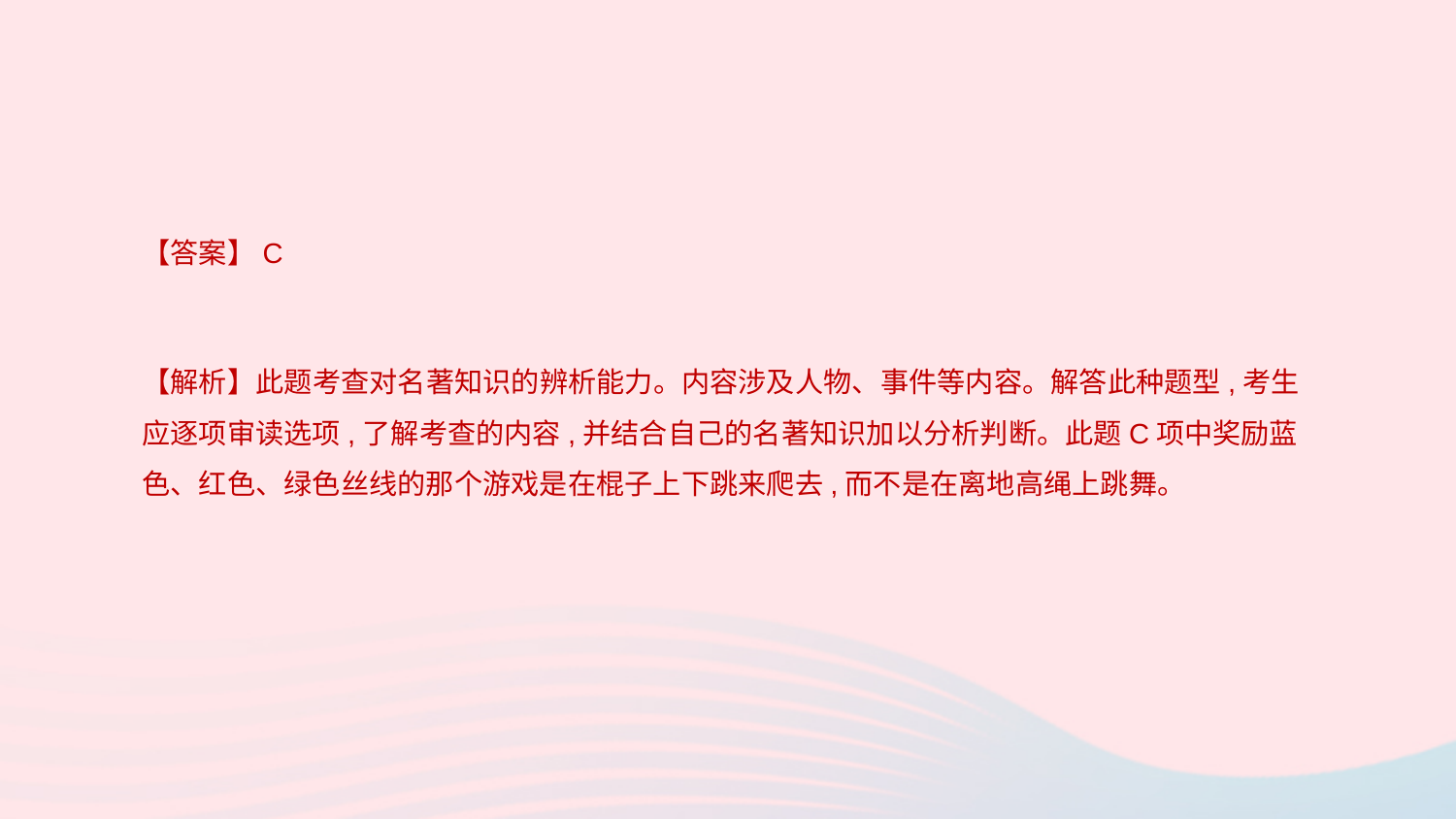

【答案】C
【解析】此题考查对名著知识的辨析能力。内容涉及人物、事件等内容。解答此种题型,考生应逐项审读选项,了解考查的内容,并结合自己的名著知识加以分析判断。此题C项中奖励蓝色、红色、绿色丝线的那个游戏是在棍子上下跳来爬去,而不是在离地高绳上跳舞。